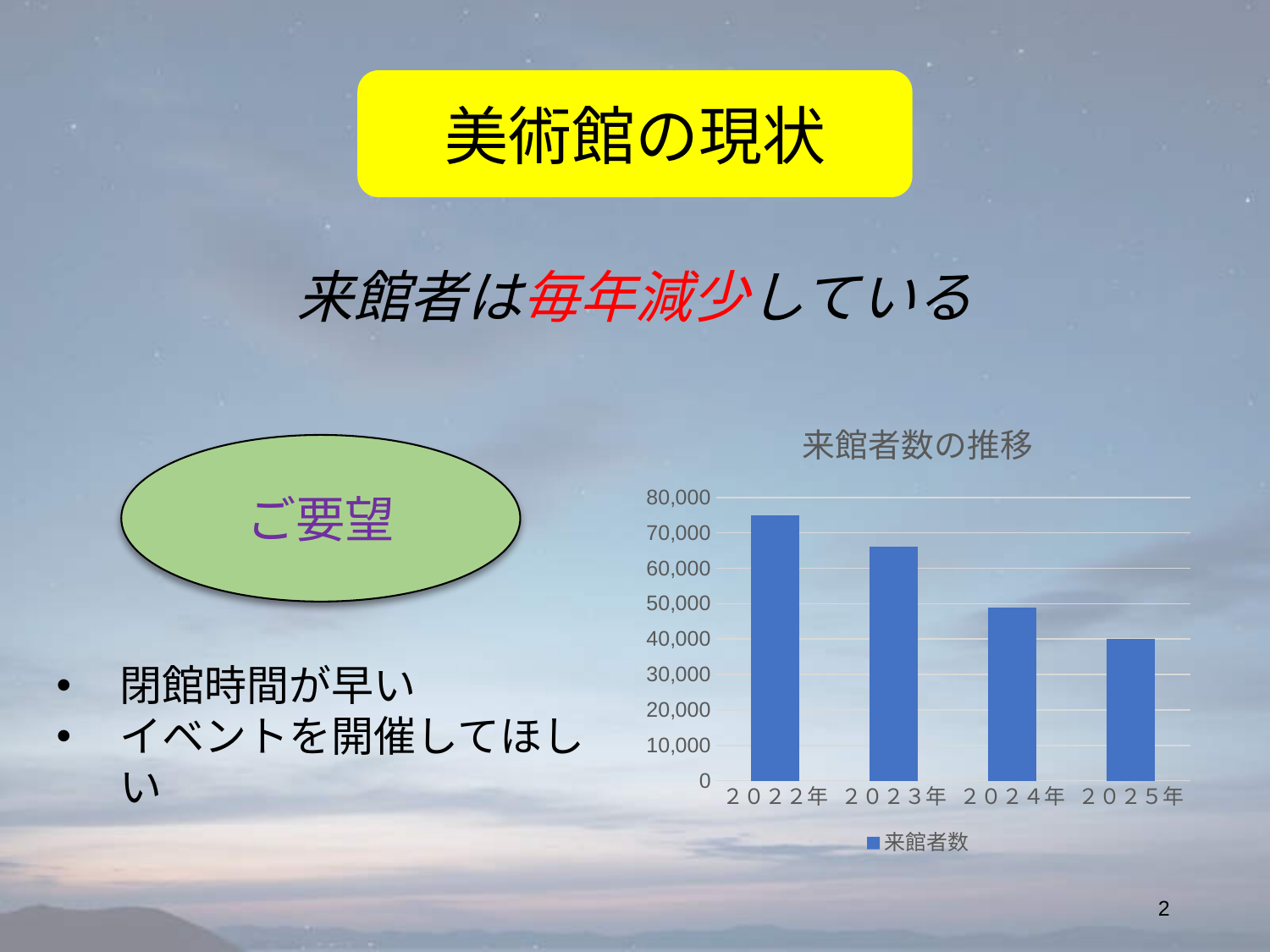

美術館の現状
来館者は毎年減少している

### Chart: 来館者数の推移

| Category | 来館者数 |
|---|---|
| ２０２２年 | 75005.0 |
| ２０２３年 | 66154.0 |
| ２０２４年 | 48875.0 |
| ２０２５年 | 39980.0 |
ご要望
閉館時間が早い
イベントを開催してほしい
2